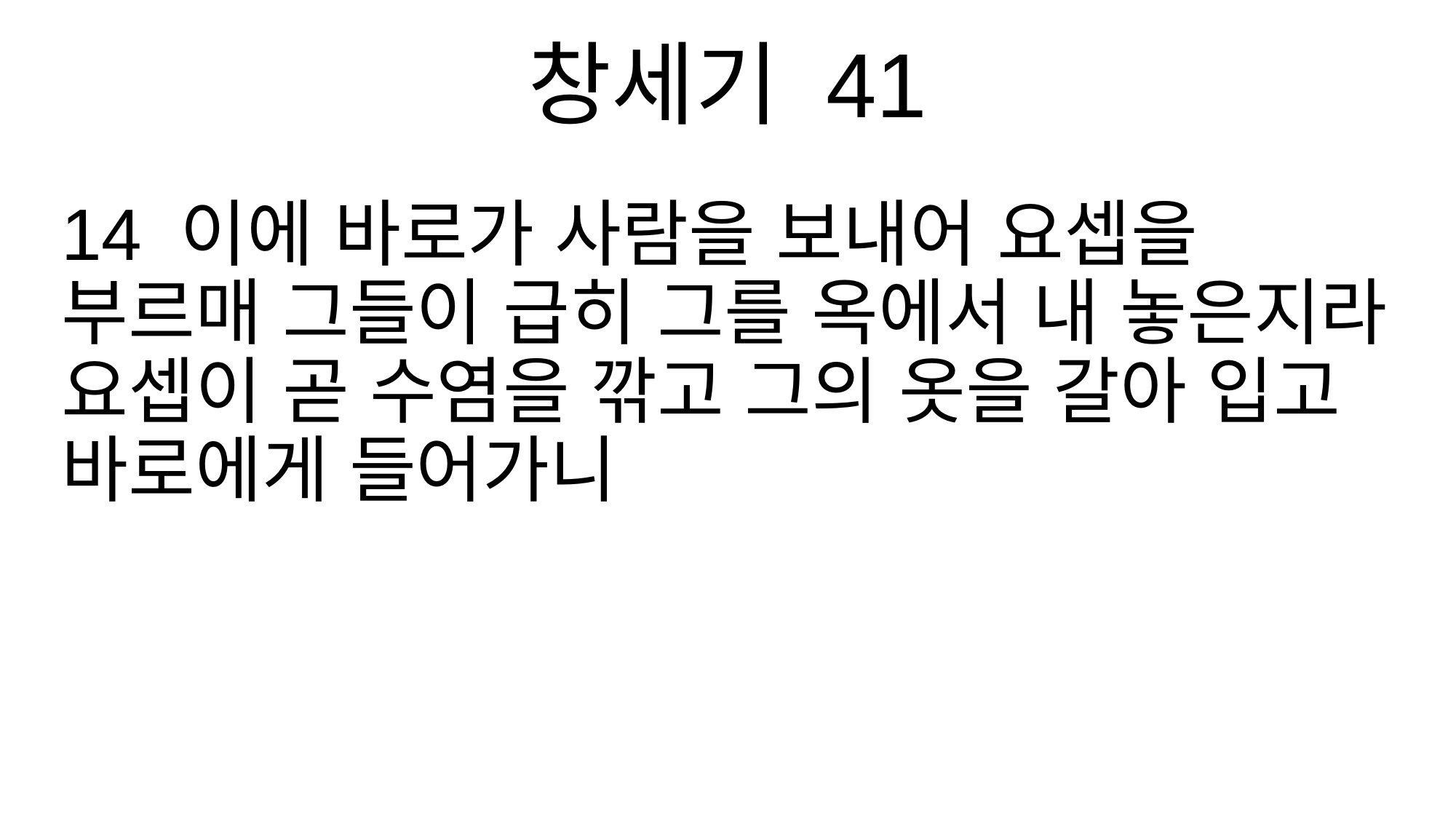

창세기 41
14 이에 바로가 사람을 보내어 요셉을 부르매 그들이 급히 그를 옥에서 내 놓은지라 요셉이 곧 수염을 깎고 그의 옷을 갈아 입고 바로에게 들어가니